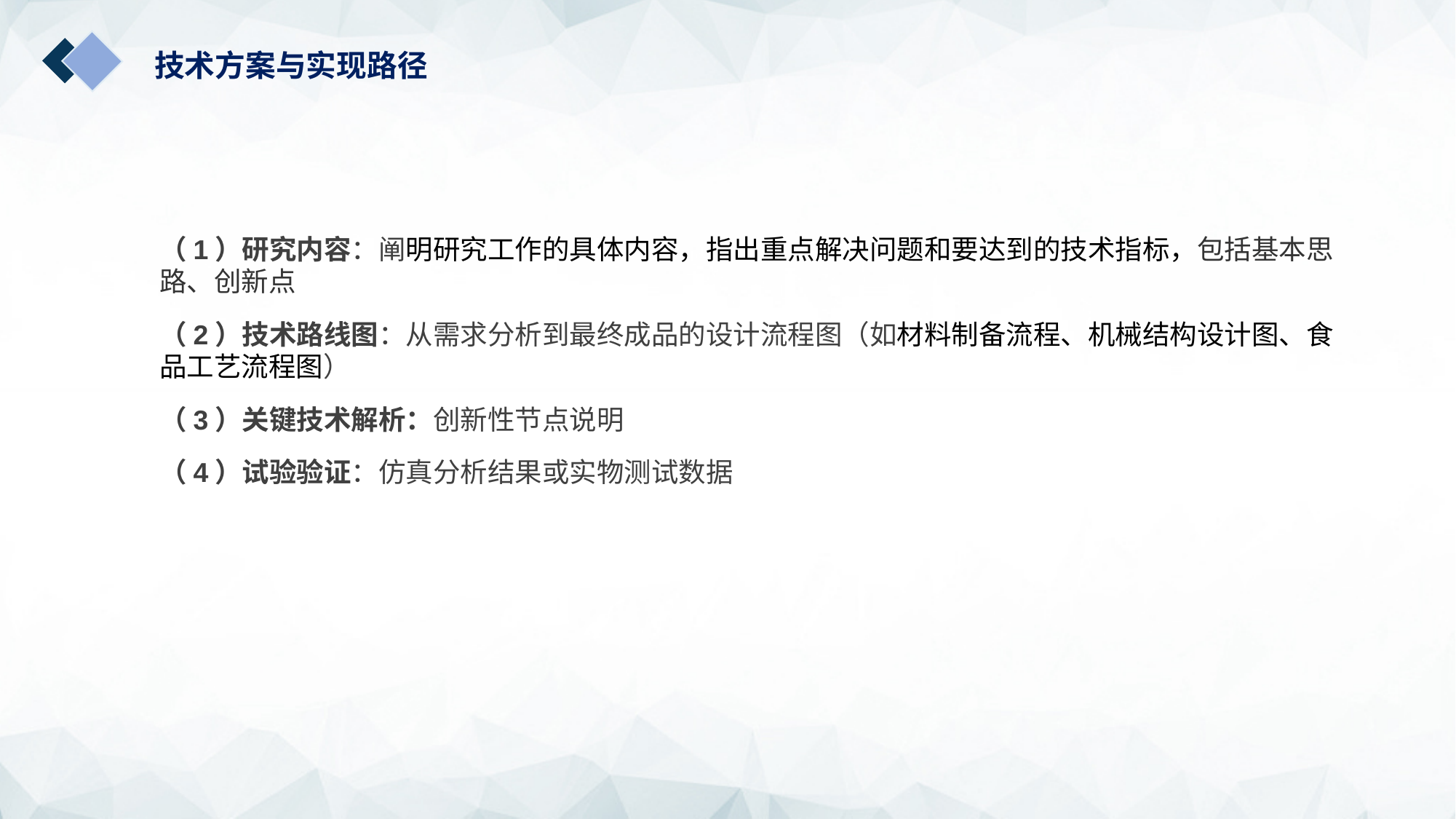

技术方案与实现路径

（1）研究内容：阐明研究工作的具体内容，指出重点解决问题和要达到的技术指标，包括基本思路、创新点
（2）技术路线图：从需求分析到最终成品的设计流程图（如材料制备流程、机械结构设计图、食品工艺流程图）
（3）关键技术解析：创新性节点说明
（4）试验验证：仿真分析结果或实物测试数据